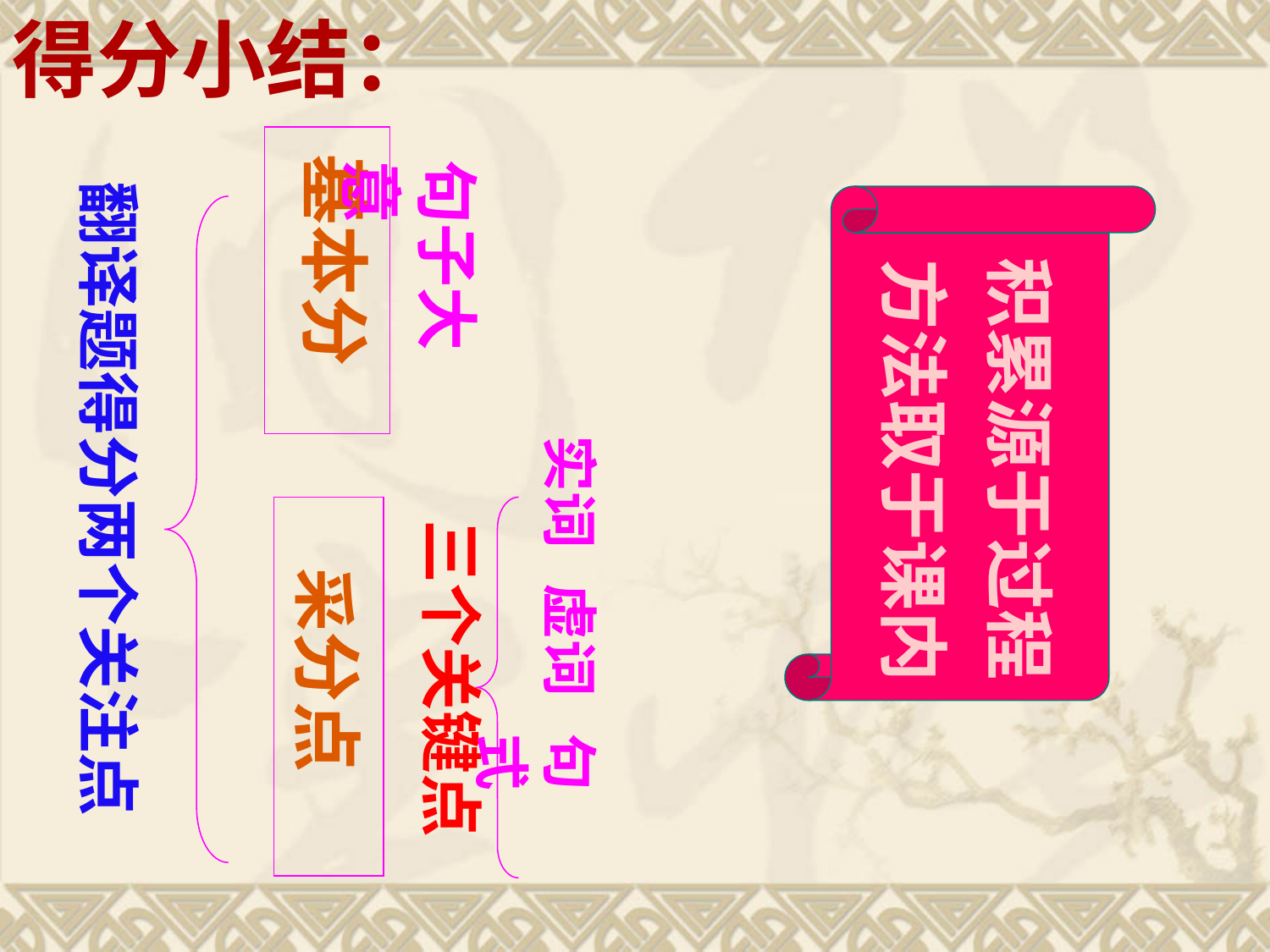

得分小结：

基本分
句子大意
翻译题得分两个关注点

积累源于过程
方法取于课内

实词
  采分点

三个关键点

虚词
句式